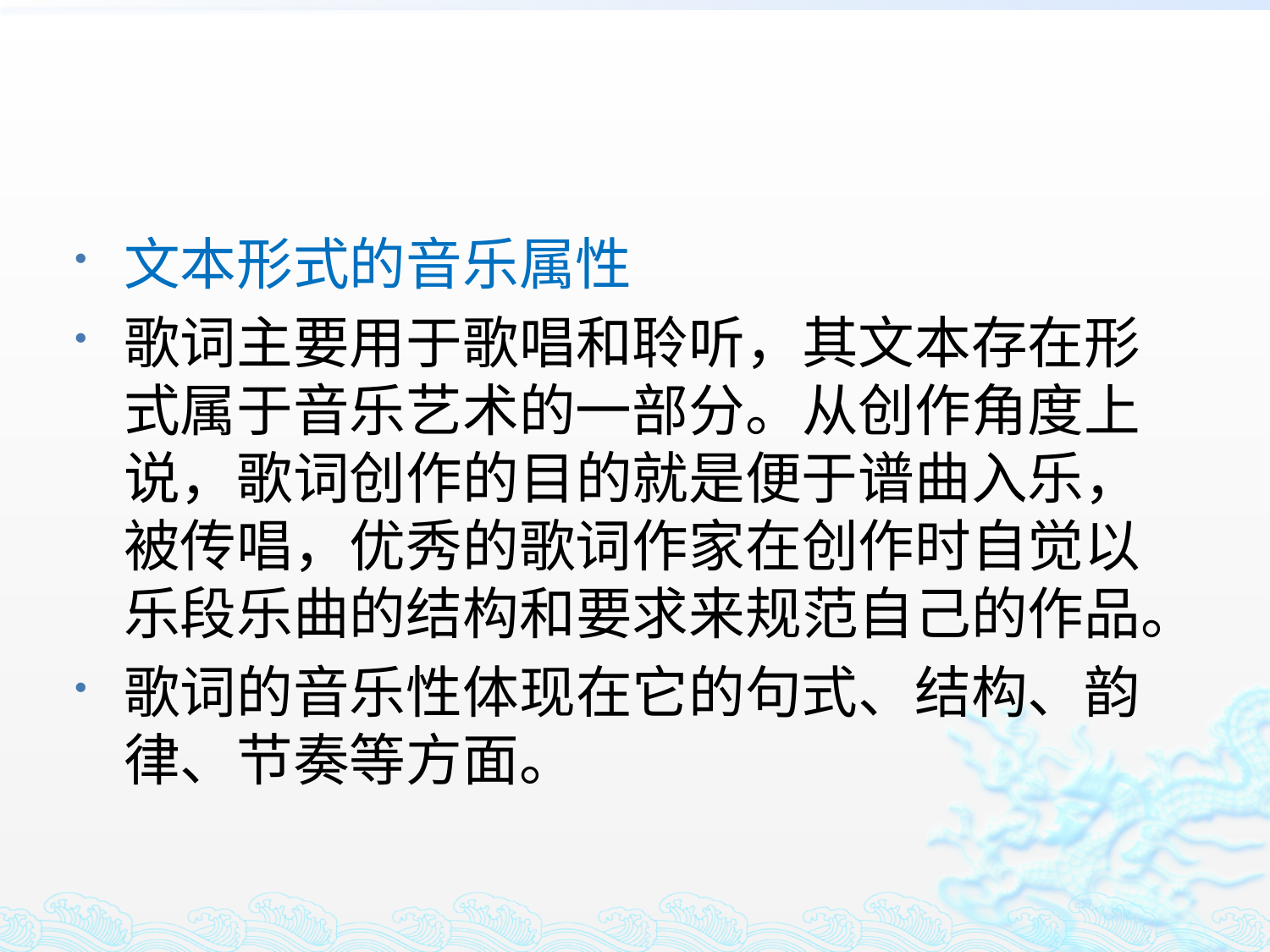

#
文本形式的音乐属性
歌词主要用于歌唱和聆听，其文本存在形式属于音乐艺术的一部分。从创作角度上说，歌词创作的目的就是便于谱曲入乐，被传唱，优秀的歌词作家在创作时自觉以乐段乐曲的结构和要求来规范自己的作品。
歌词的音乐性体现在它的句式、结构、韵律、节奏等方面。